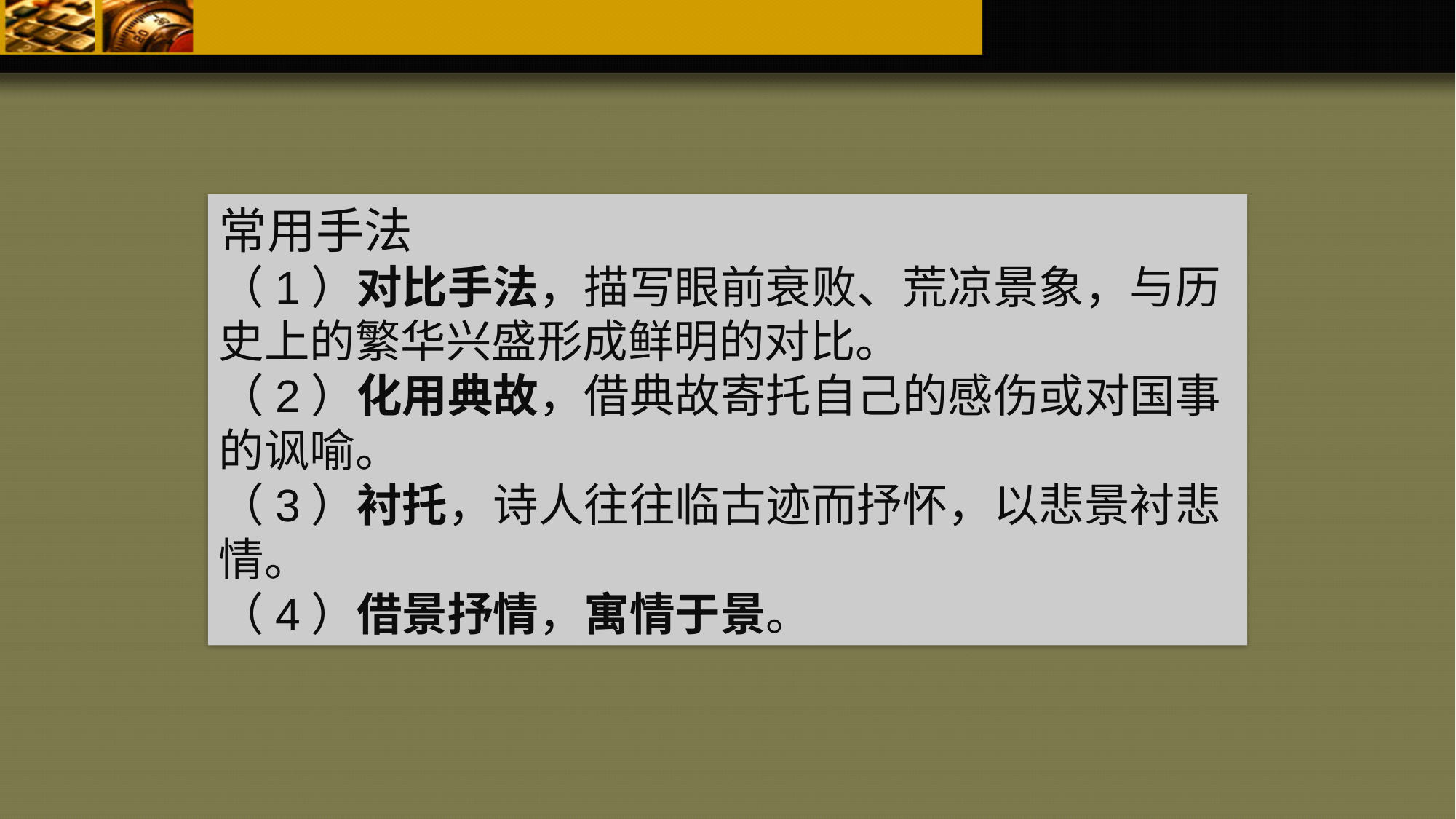

常用手法
（1）对比手法，描写眼前衰败、荒凉景象，与历史上的繁华兴盛形成鲜明的对比。
（2）化用典故，借典故寄托自己的感伤或对国事的讽喻。
（3）衬托，诗人往往临古迹而抒怀，以悲景衬悲情。
（4）借景抒情，寓情于景。